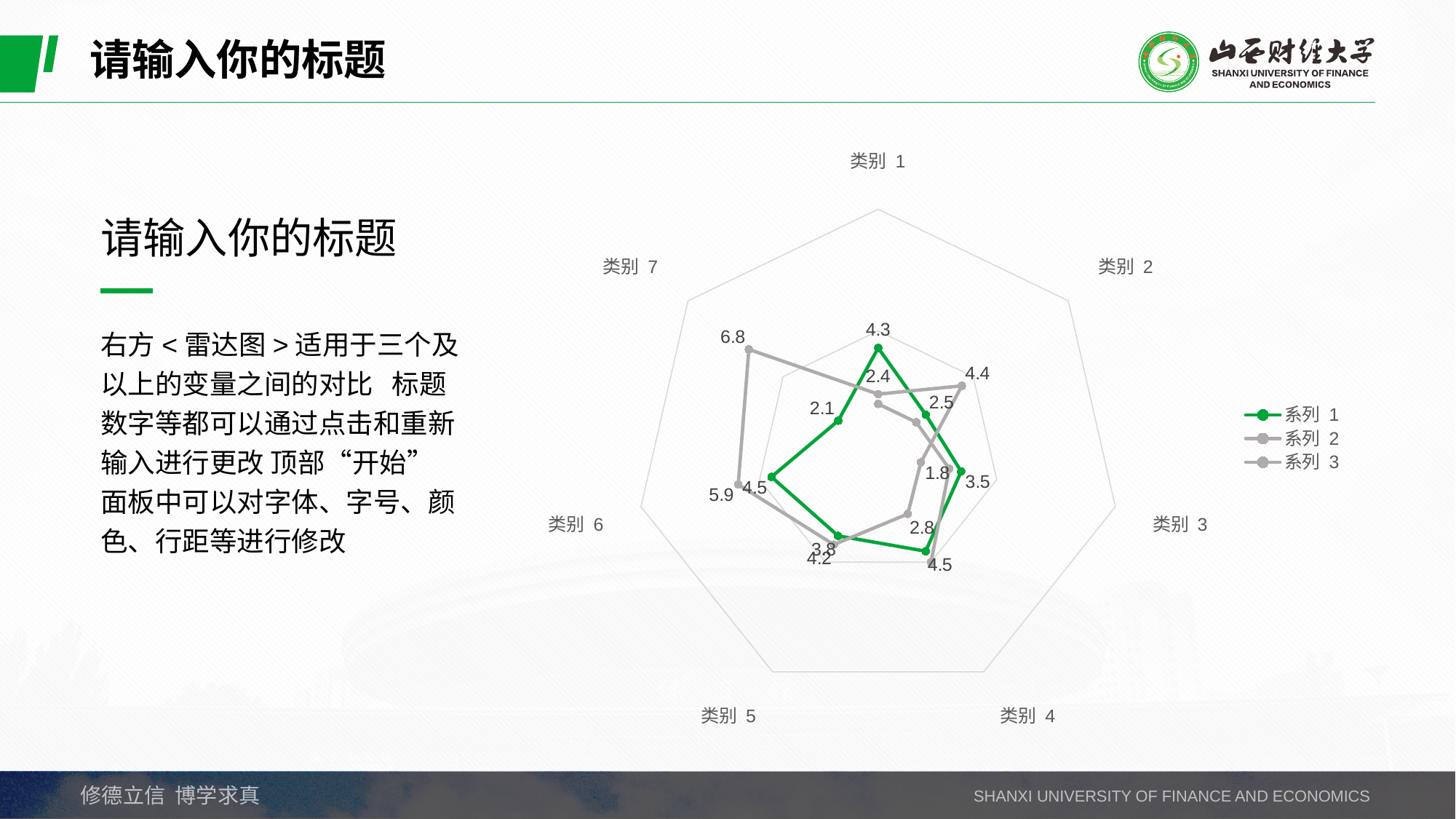

请输入你的标题

### Chart

| Category | 系列 1 | 系列 2 | 系列 3 |
|---|---|---|---|
| 类别 1 | 4.3 | 2.4 | 2.0 |
| 类别 2 | 2.5 | 4.4 | 2.0 |
| 类别 3 | 3.5 | 1.8 | 3.0 |
| 类别 4 | 4.5 | 2.8 | 5.0 |
| 类别 5 | 3.8 | 4.2 | None |
| 类别 6 | 4.5 | 5.9 | None |
| 类别 7 | 2.1 | 6.8 | None |
请输入你的标题
右方<雷达图>适用于三个及以上的变量之间的对比   标题数字等都可以通过点击和重新输入进行更改 顶部“开始”面板中可以对字体、字号、颜色、行距等进行修改